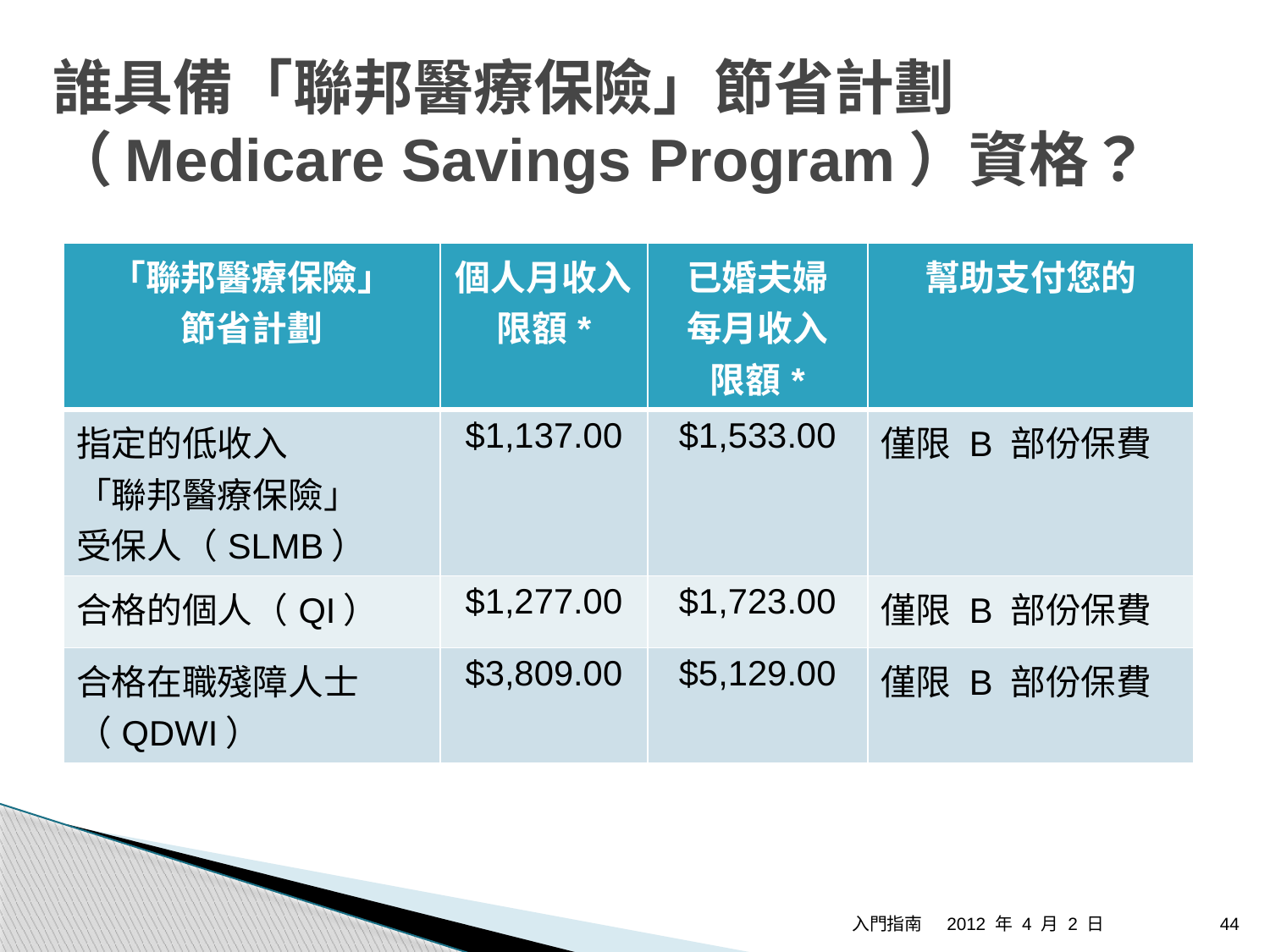

# 誰具備「聯邦醫療保險」節省計劃（Medicare Savings Program）資格？
| 「聯邦醫療保險」 節省計劃 | 個人月收入限額\* | 已婚夫婦 每月收入 限額\* | 幫助支付您的 |
| --- | --- | --- | --- |
| 指定的低收入 「聯邦醫療保險」 受保人（SLMB） | $1,137.00 | $1,533.00 | 僅限 B 部份保費 |
| 合格的個人（QI） | $1,277.00 | $1,723.00 | 僅限 B 部份保費 |
| 合格在職殘障人士 （QDWI） | $3,809.00 | $5,129.00 | 僅限 B 部份保費 |
入門指南
2012 年 4 月 2 日
44